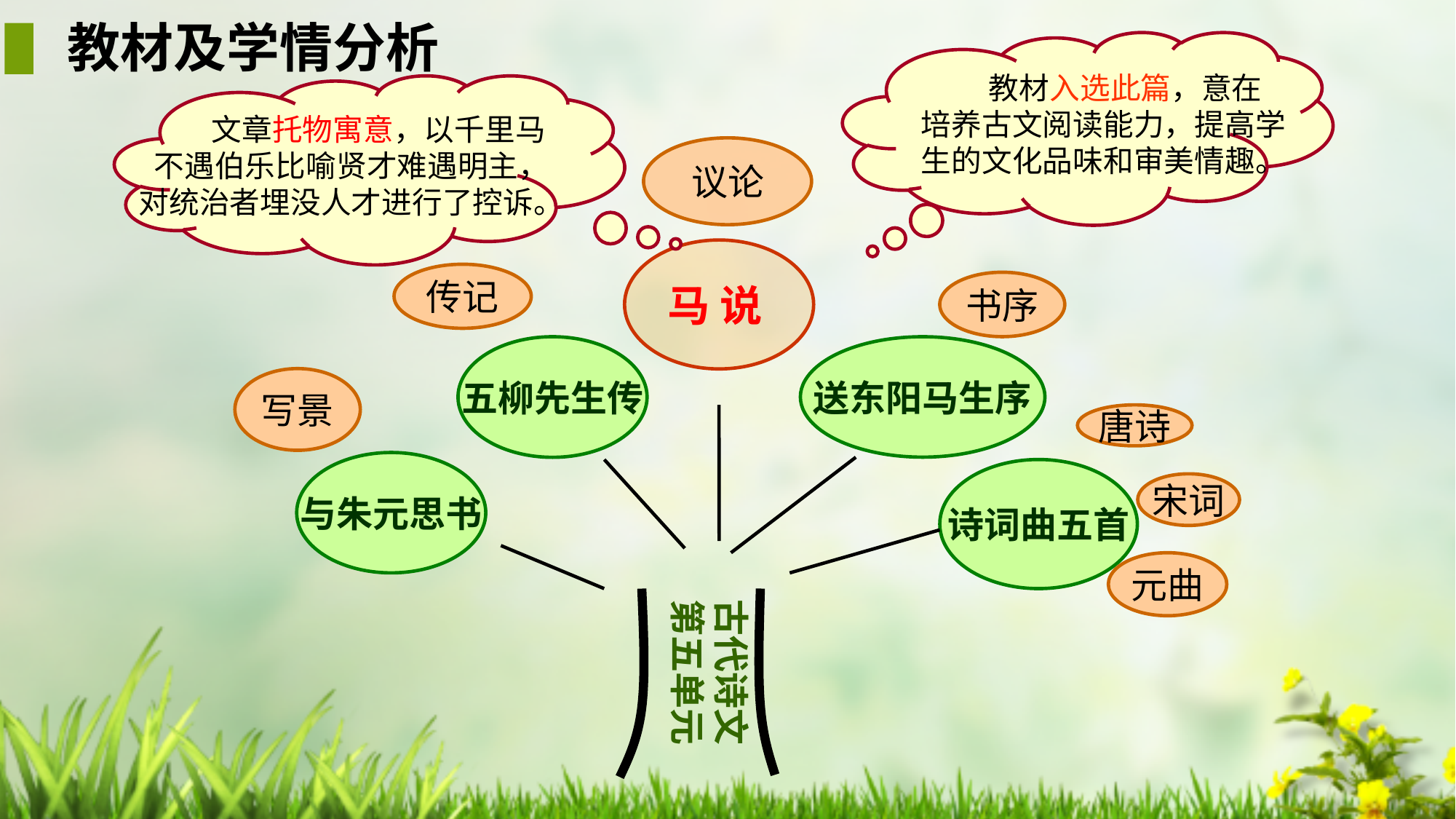

教材及学情分析

         教材入选此篇，意在
培养古文阅读能力，提高学
生的文化品味和审美情趣。
       文章托物寓意，以千里马
不遇伯乐比喻贤才难遇明主，
对统治者埋没人才进行了控诉。
议论
马 说
传记
书序
五柳先生传
送东阳马生序
写景

唐诗
与朱元思书

诗词曲五首

宋词

元曲

古代诗文
第五单元